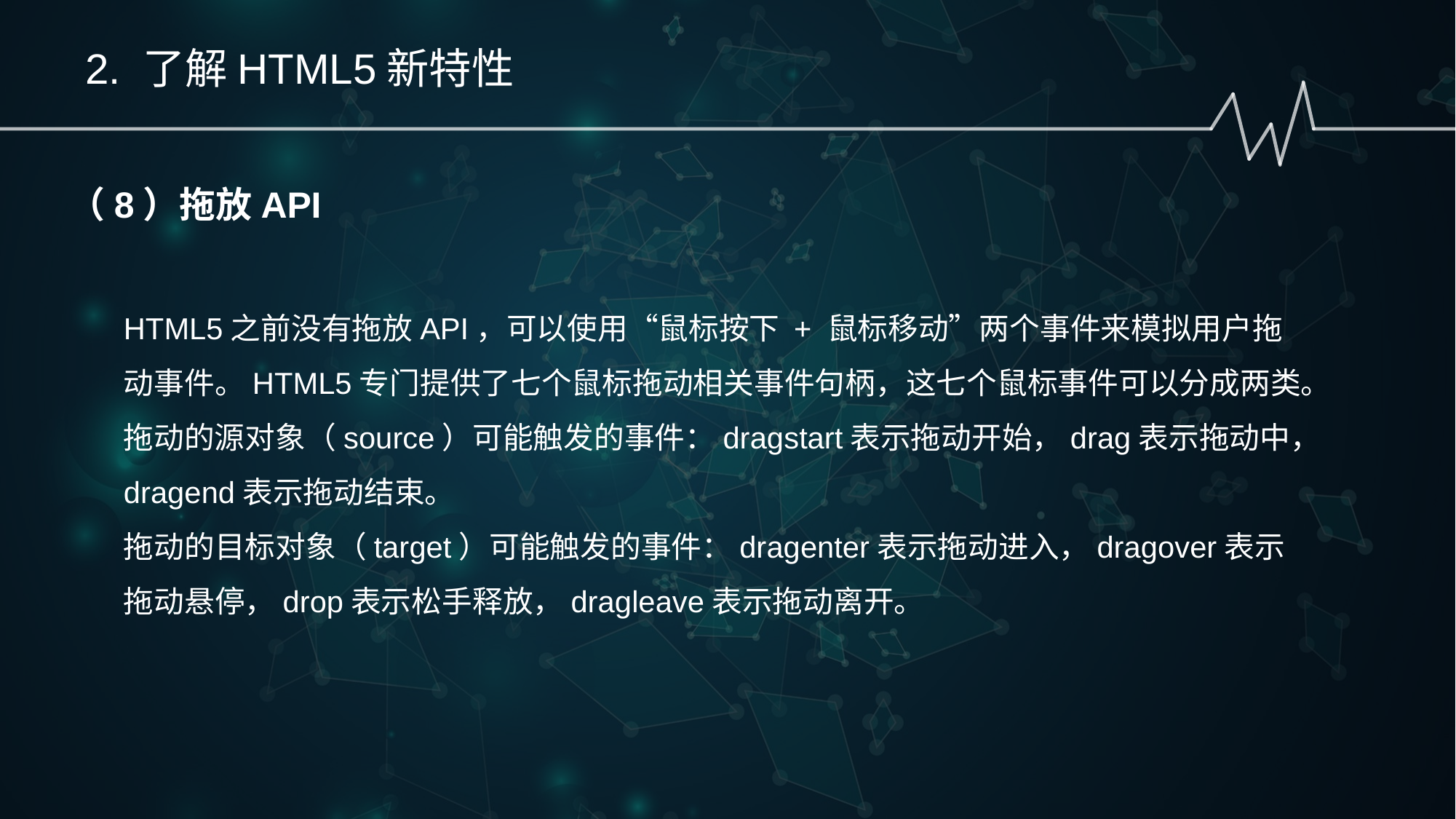

2. 了解HTML5新特性
（8）拖放API

HTML5之前没有拖放API，可以使用“鼠标按下 + 鼠标移动”两个事件来模拟用户拖动事件。HTML5专门提供了七个鼠标拖动相关事件句柄，这七个鼠标事件可以分成两类。
拖动的源对象（source）可能触发的事件：dragstart表示拖动开始，drag表示拖动中，dragend表示拖动结束。
拖动的目标对象（target）可能触发的事件：dragenter表示拖动进入，dragover表示拖动悬停，drop表示松手释放，dragleave表示拖动离开。